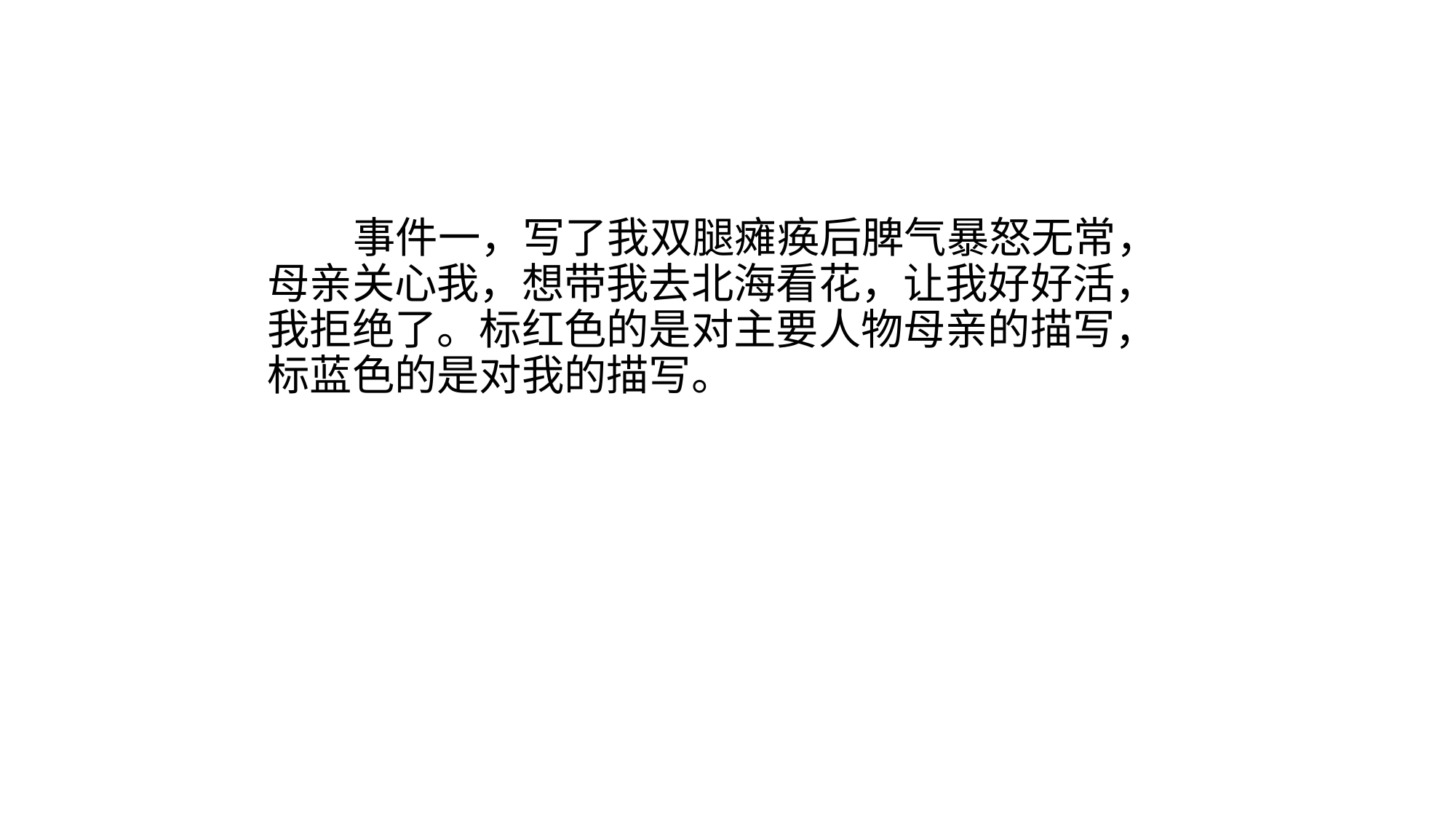

#
        事件一，写了我双腿瘫痪后脾气暴怒无常，母亲关心我，想带我去北海看花，让我好好活，我拒绝了。标红色的是对主要人物母亲的描写，标蓝色的是对我的描写。